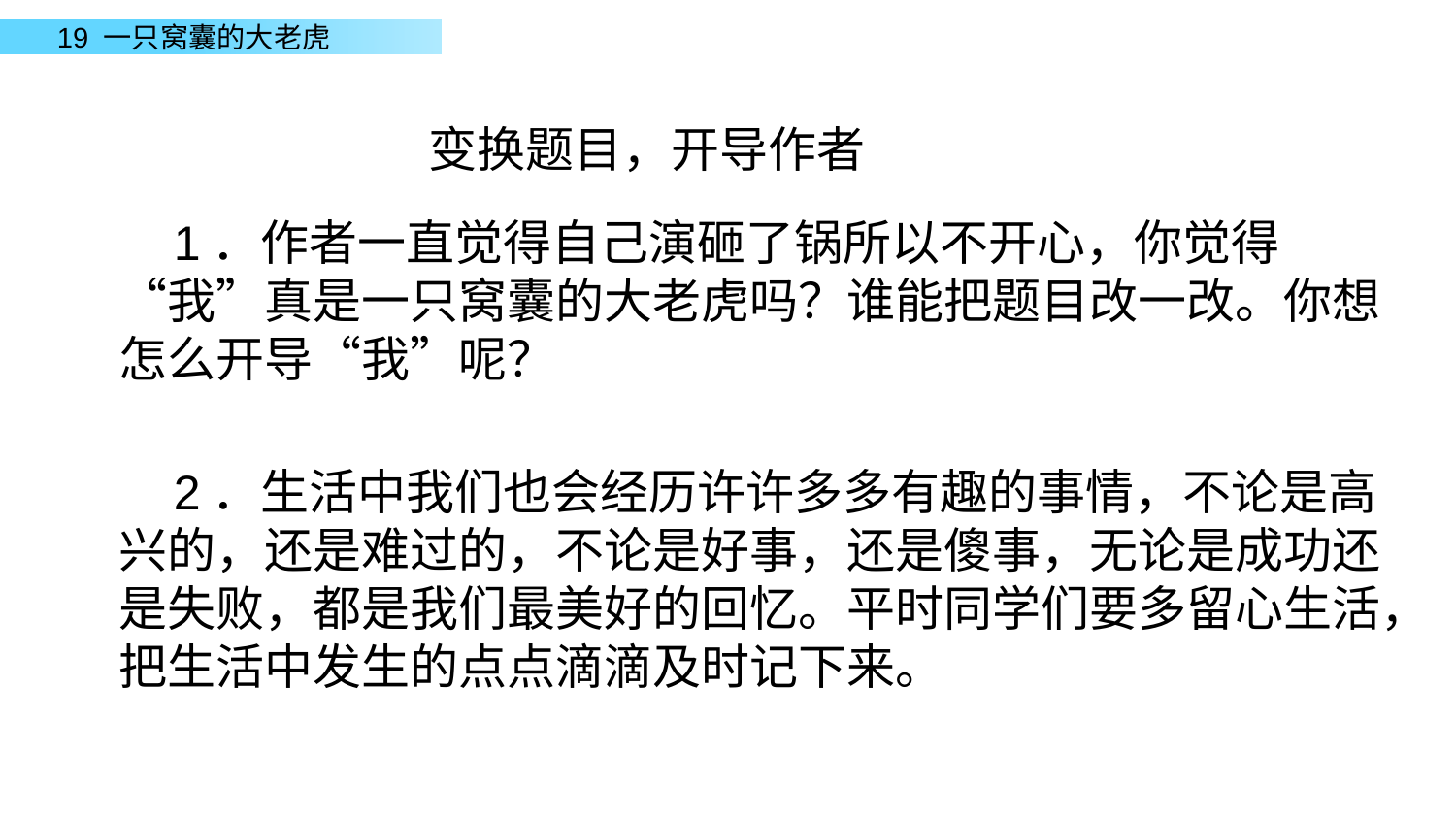

变换题目，开导作者
    1．作者一直觉得自己演砸了锅所以不开心，你觉得“我”真是一只窝囊的大老虎吗？谁能把题目改一改。你想怎么开导“我”呢？
    2．生活中我们也会经历许许多多有趣的事情，不论是高兴的，还是难过的，不论是好事，还是傻事，无论是成功还是失败，都是我们最美好的回忆。平时同学们要多留心生活，把生活中发生的点点滴滴及时记下来。